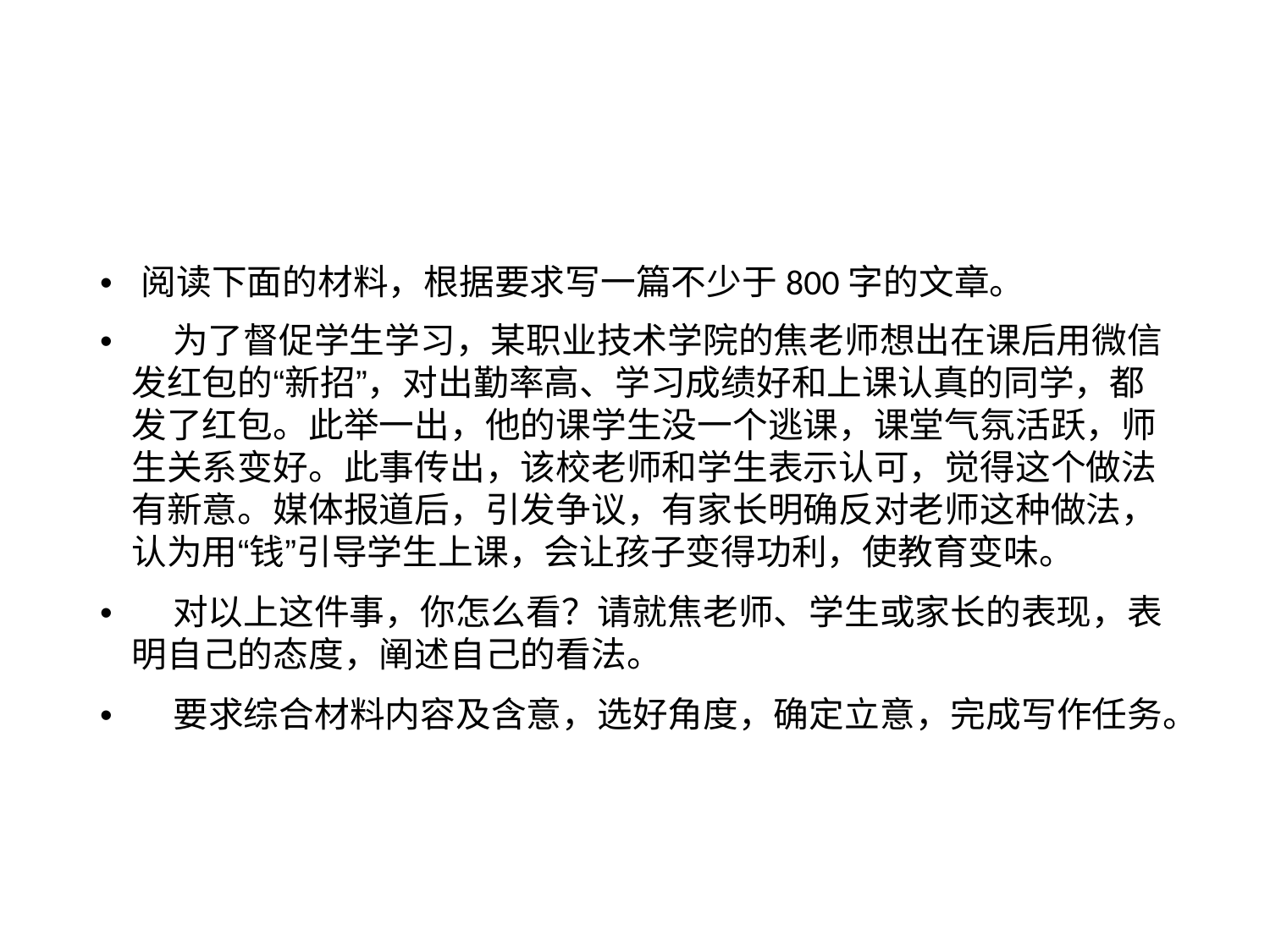

• 阅读下面的材料，根据要求写一篇不少于800字的文章。
• 为了督促学生学习，某职业技术学院的焦老师想出在课后用微信
发红包的“新招”，对出勤率高、学习成绩好和上课认真的同学，都
发了红包。此举一出，他的课学生没一个逃课，课堂气氛活跃，师
生关系变好。此事传出，该校老师和学生表示认可，觉得这个做法
有新意。媒体报道后，引发争议，有家长明确反对老师这种做法，
认为用“钱”引导学生上课，会让孩子变得功利，使教育变味。
• 对以上这件事，你怎么看？请就焦老师、学生或家长的表现，表
明自己的态度，阐述自己的看法。
• 要求综合材料内容及含意，选好角度，确定立意，完成写作任务。